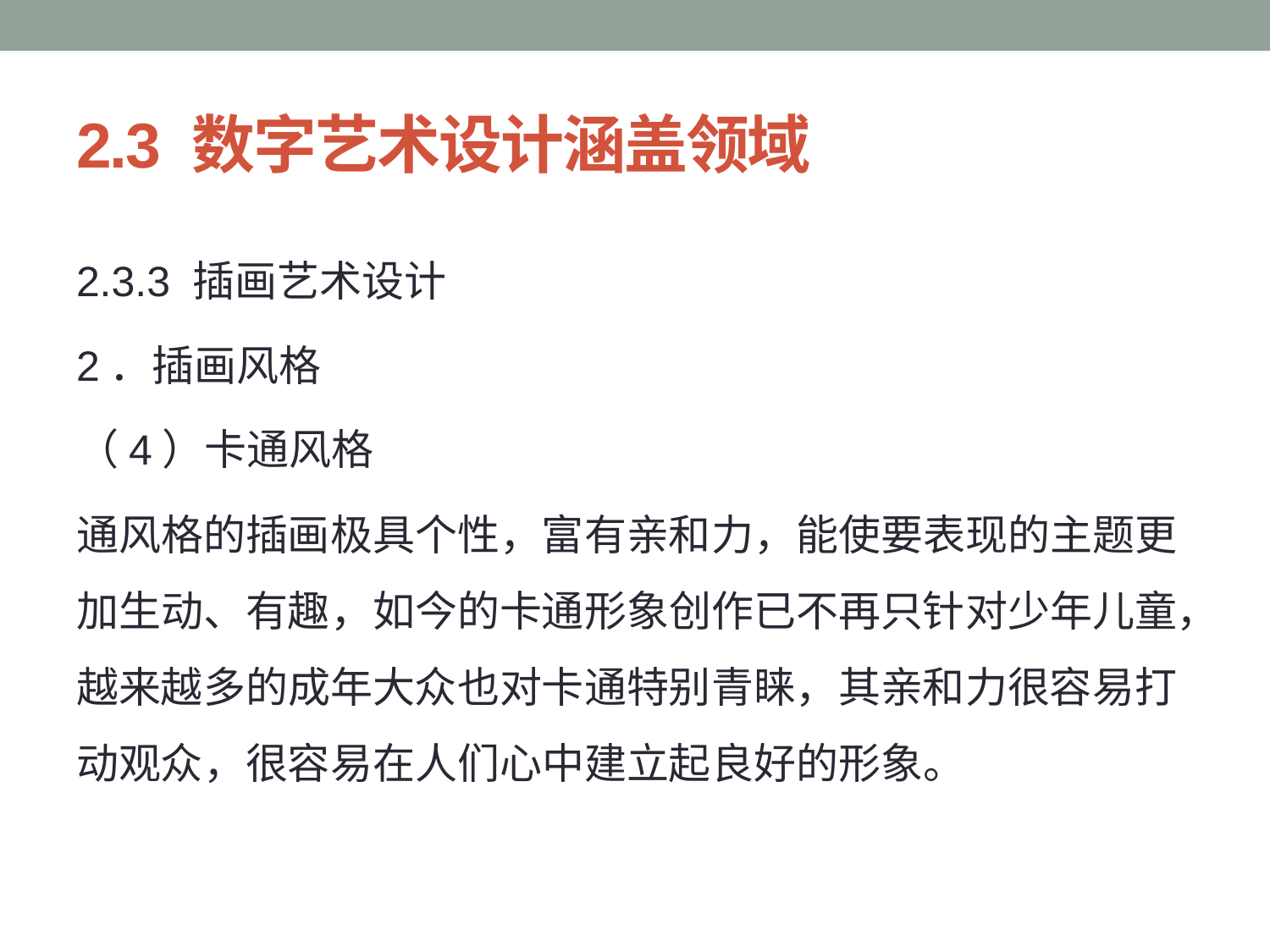

# 2.3 数字艺术设计涵盖领域
2.3.3 插画艺术设计
2．插画风格
（4）卡通风格
通风格的插画极具个性，富有亲和力，能使要表现的主题更加生动、有趣，如今的卡通形象创作已不再只针对少年儿童，越来越多的成年大众也对卡通特别青睐，其亲和力很容易打动观众，很容易在人们心中建立起良好的形象。